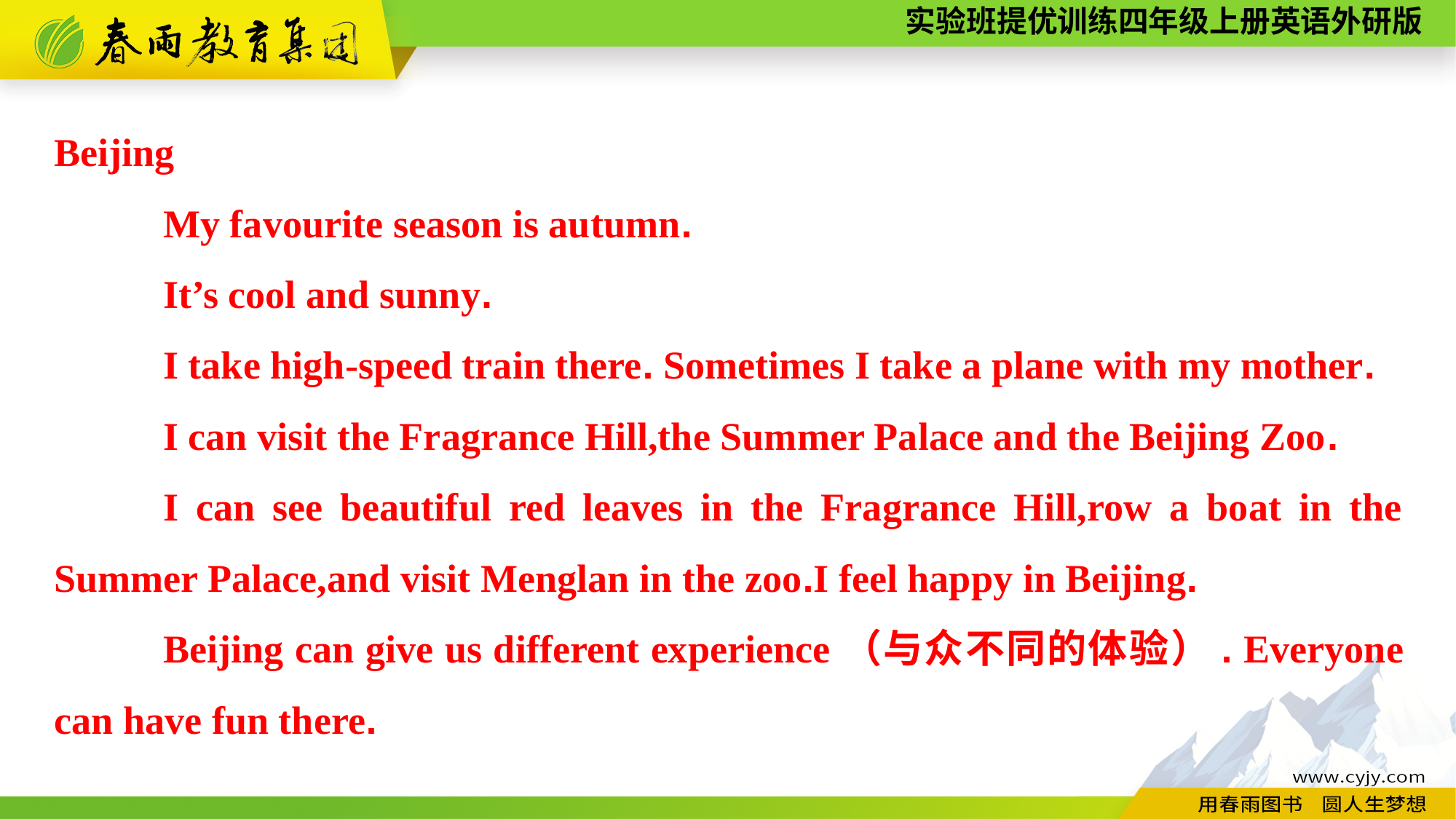

Beijing
	My favourite season is autumn.
	It’s cool and sunny.
	I take high-speed train there. Sometimes I take a plane with my mother.
	I can visit the Fragrance Hill,the Summer Palace and the Beijing Zoo.
	I can see beautiful red leaves in the Fragrance Hill,row a boat in the Summer Palace,and visit Menglan in the zoo.I feel happy in Beijing.
	Beijing can give us different experience（与众不同的体验）. Everyone can have fun there.